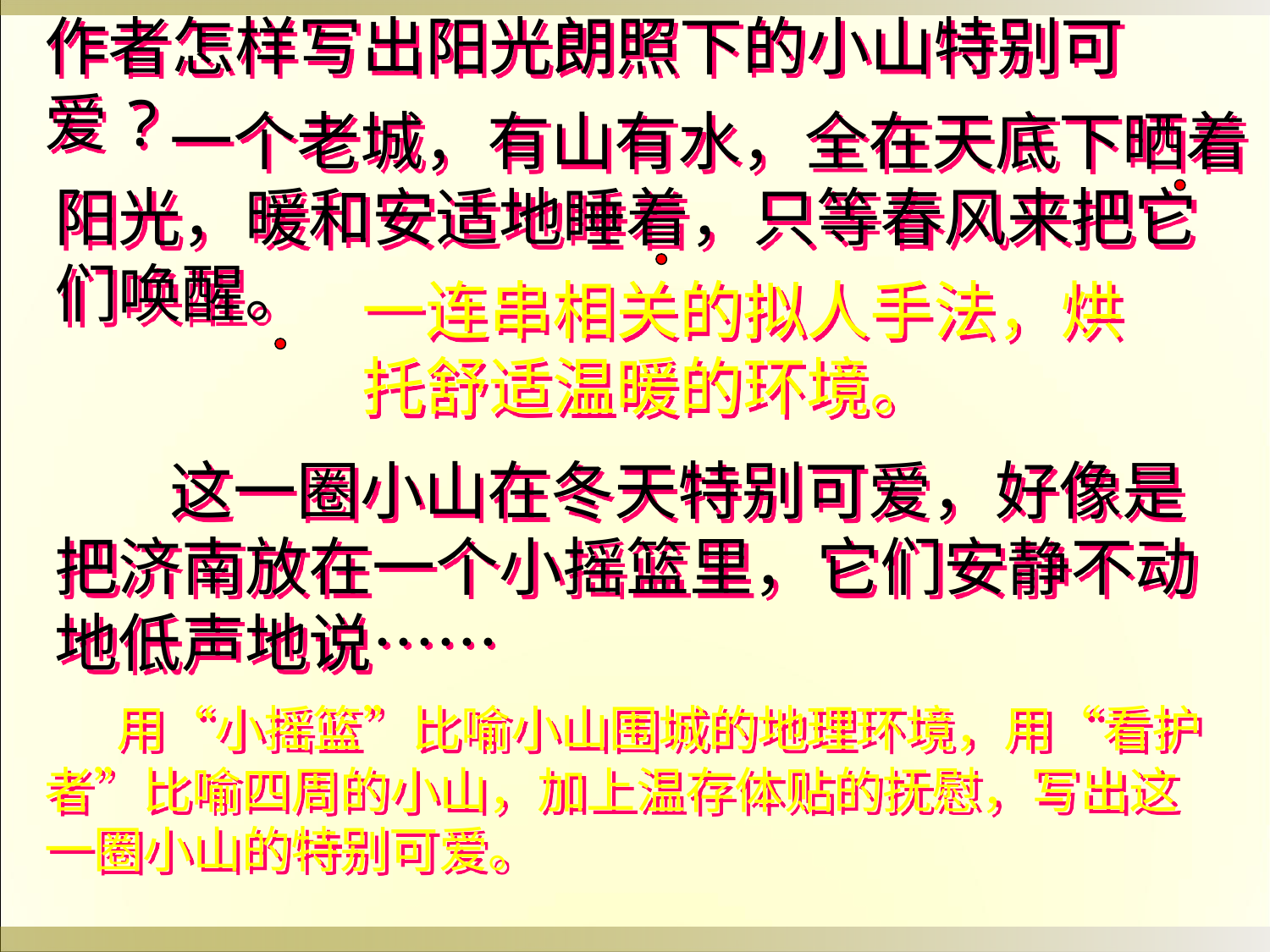

作者怎样写出阳光朗照下的小山特别可爱?
       一个老城，有山有水，全在天底下晒着阳光，暖和安适地睡着，只等春风来把它们唤醒。

一连串相关的拟人手法，烘托舒适温暖的环境。
       这一圈小山在冬天特别可爱，好像是把济南放在一个小摇篮里，它们安静不动地低声地说……
    用“小摇篮”比喻小山围城的地理环境，用“看护者”比喻四周的小山，加上温存体贴的抚慰，写出这一圈小山的特别可爱。